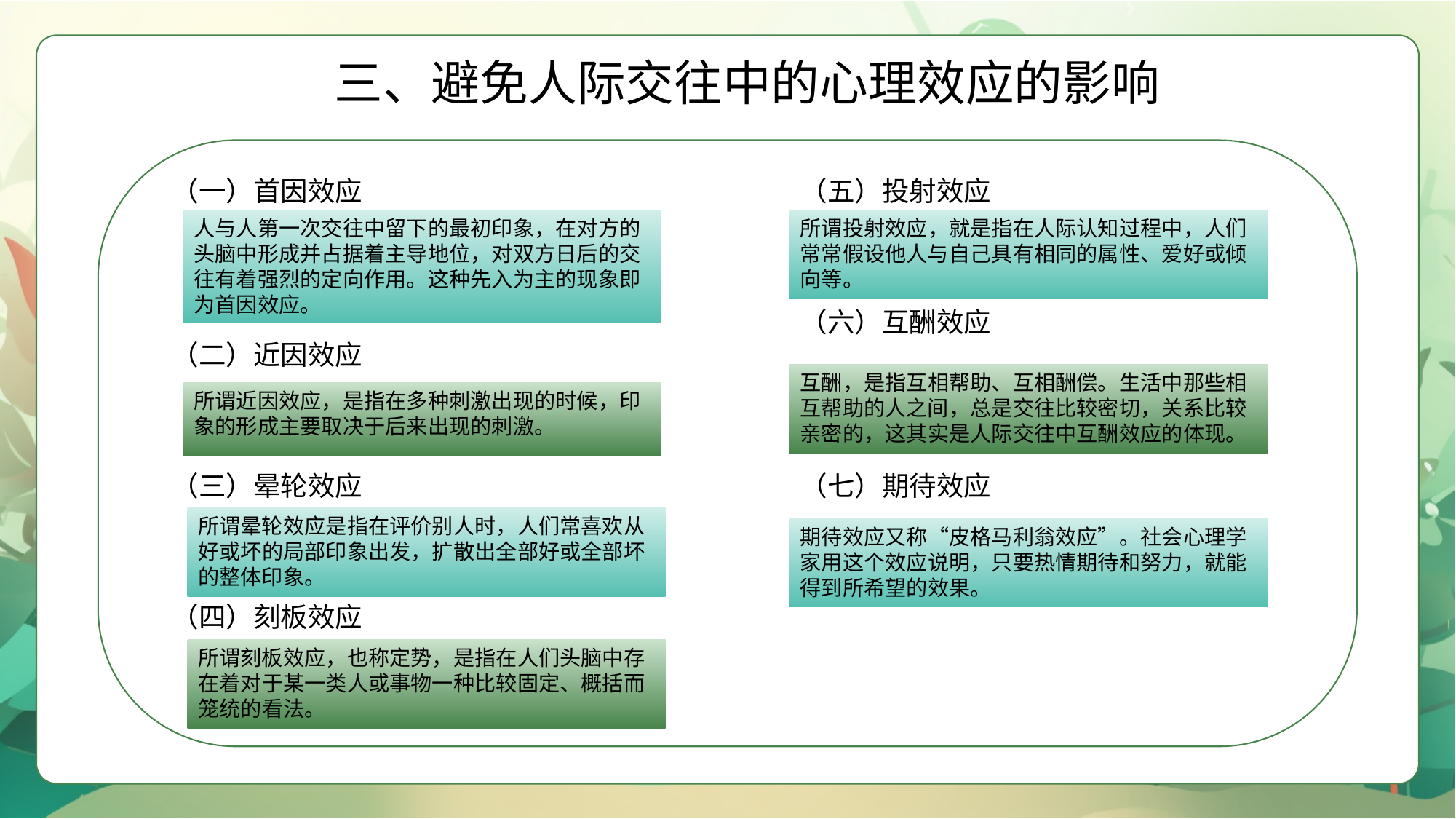

三、避免人际交往中的心理效应的影响

（一）首因效应

（二）近因效应

（三）晕轮效应

（四）刻板效应

（五）投射效应

（六）互酬效应

（七）期待效应

人与人第一次交往中留下的最初印象，在对方的头脑中形成并占据着主导地位，对双方日后的交往有着强烈的定向作用。这种先入为主的现象即为首因效应。

所谓投射效应，就是指在人际认知过程中，人们常常假设他人与自己具有相同的属性、爱好或倾向等。

互酬，是指互相帮助、互相酬偿。生活中那些相互帮助的人之间，总是交往比较密切，关系比较亲密的，这其实是人际交往中互酬效应的体现。

所谓近因效应，是指在多种刺激出现的时候，印象的形成主要取决于后来出现的刺激。
所谓晕轮效应是指在评价别人时，人们常喜欢从好或坏的局部印象出发，扩散出全部好或全部坏的整体印象。

期待效应又称“皮格马利翁效应”。社会心理学家用这个效应说明，只要热情期待和努力，就能得到所希望的效果。

所谓刻板效应，也称定势，是指在人们头脑中存在着对于某一类人或事物一种比较固定、概括而笼统的看法。